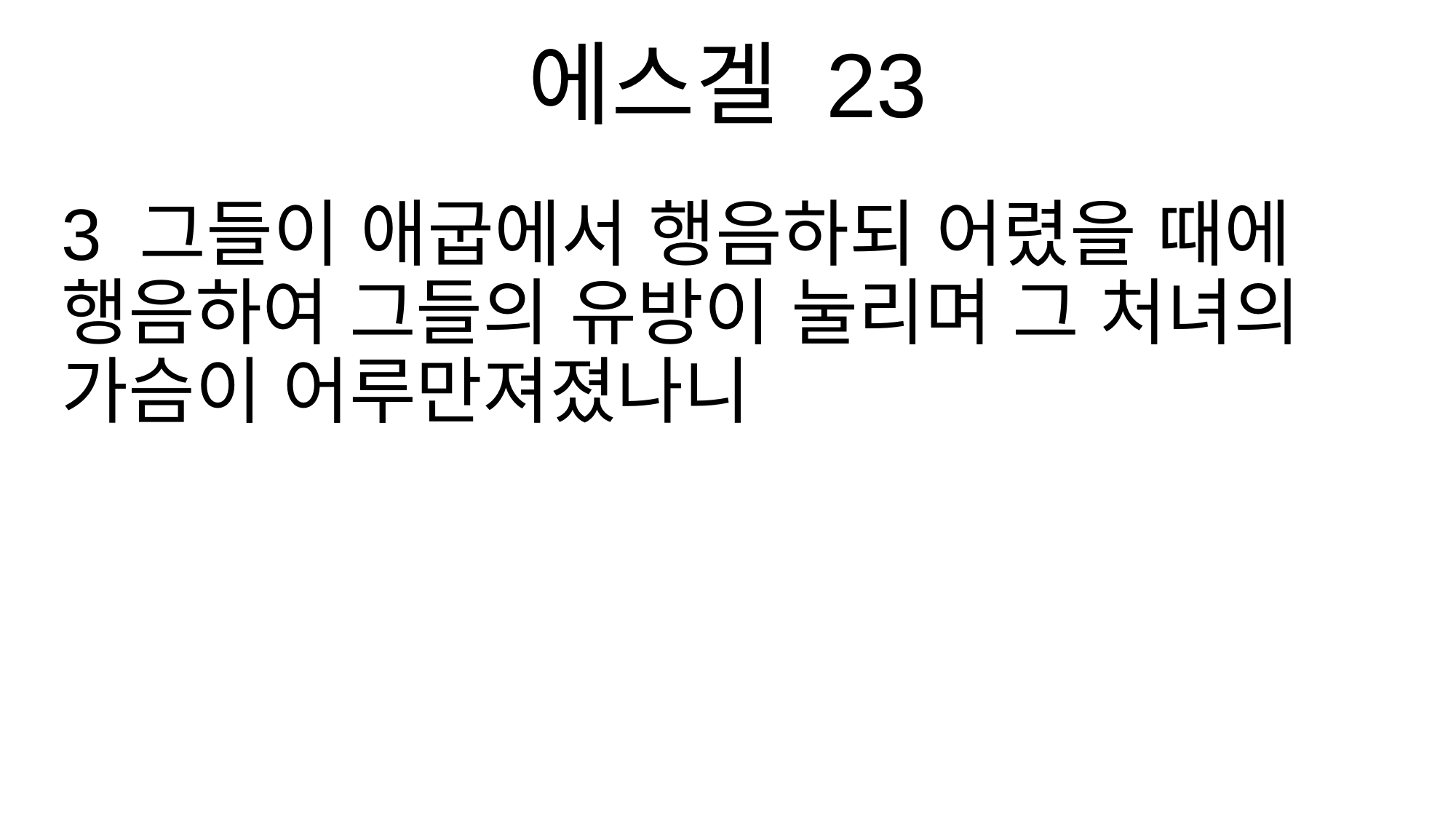

에스겔 23
3 그들이 애굽에서 행음하되 어렸을 때에 행음하여 그들의 유방이 눌리며 그 처녀의 가슴이 어루만져졌나니